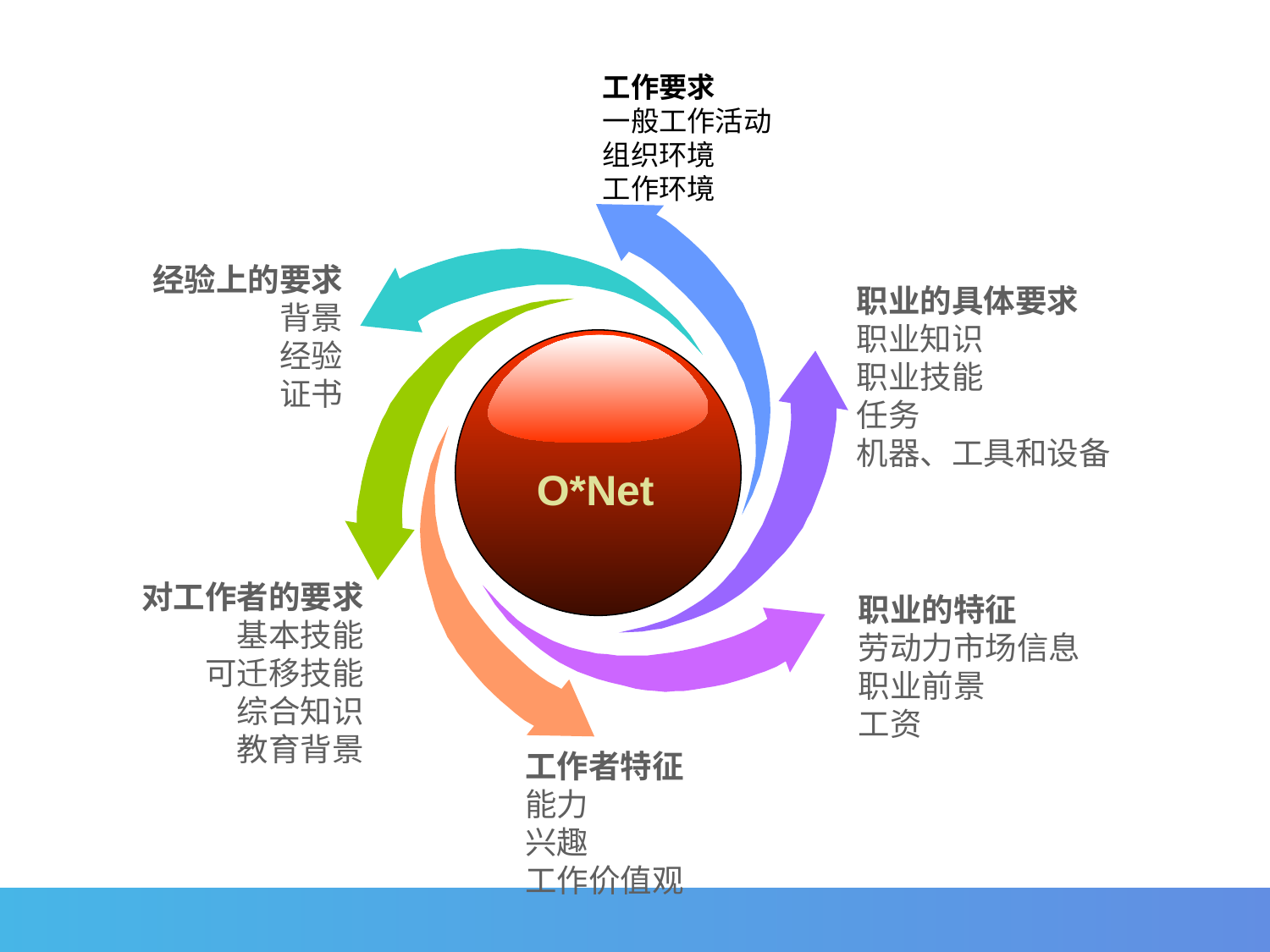

工作要求
一般工作活动
组织环境
工作环境

经验上的要求
背景
经验
证书
职业的具体要求
职业知识
职业技能
任务
机器、工具和设备

O*Net

对工作者的要求
基本技能
可迁移技能
综合知识
教育背景
职业的特征
劳动力市场信息
职业前景
工资

工作者特征
能力
兴趣
工作价值观